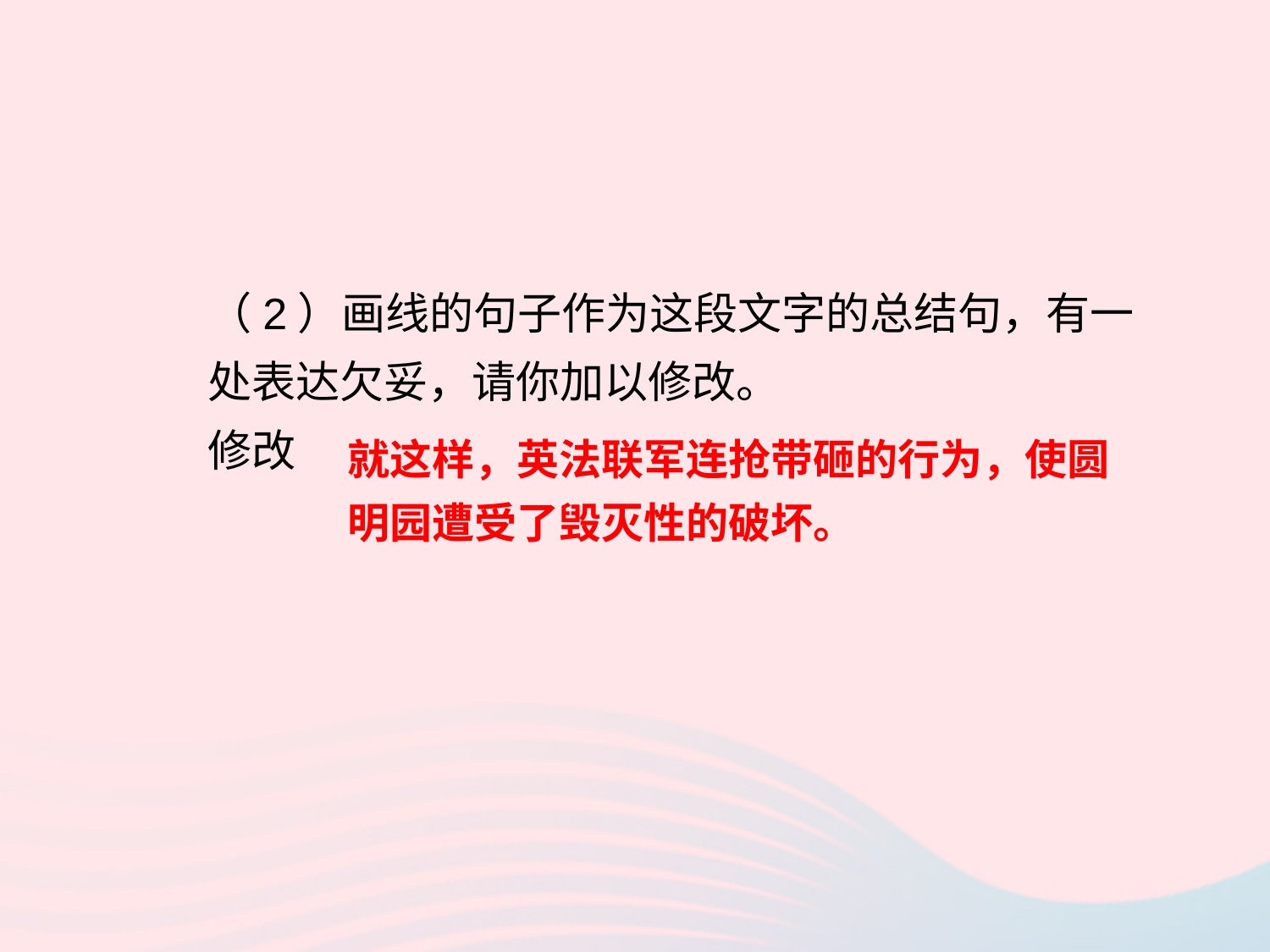

（2）画线的句子作为这段文字的总结句，有一处表达欠妥，请你加以修改。
修改
就这样，英法联军连抢带砸的行为，使圆明园遭受了毁灭性的破坏。